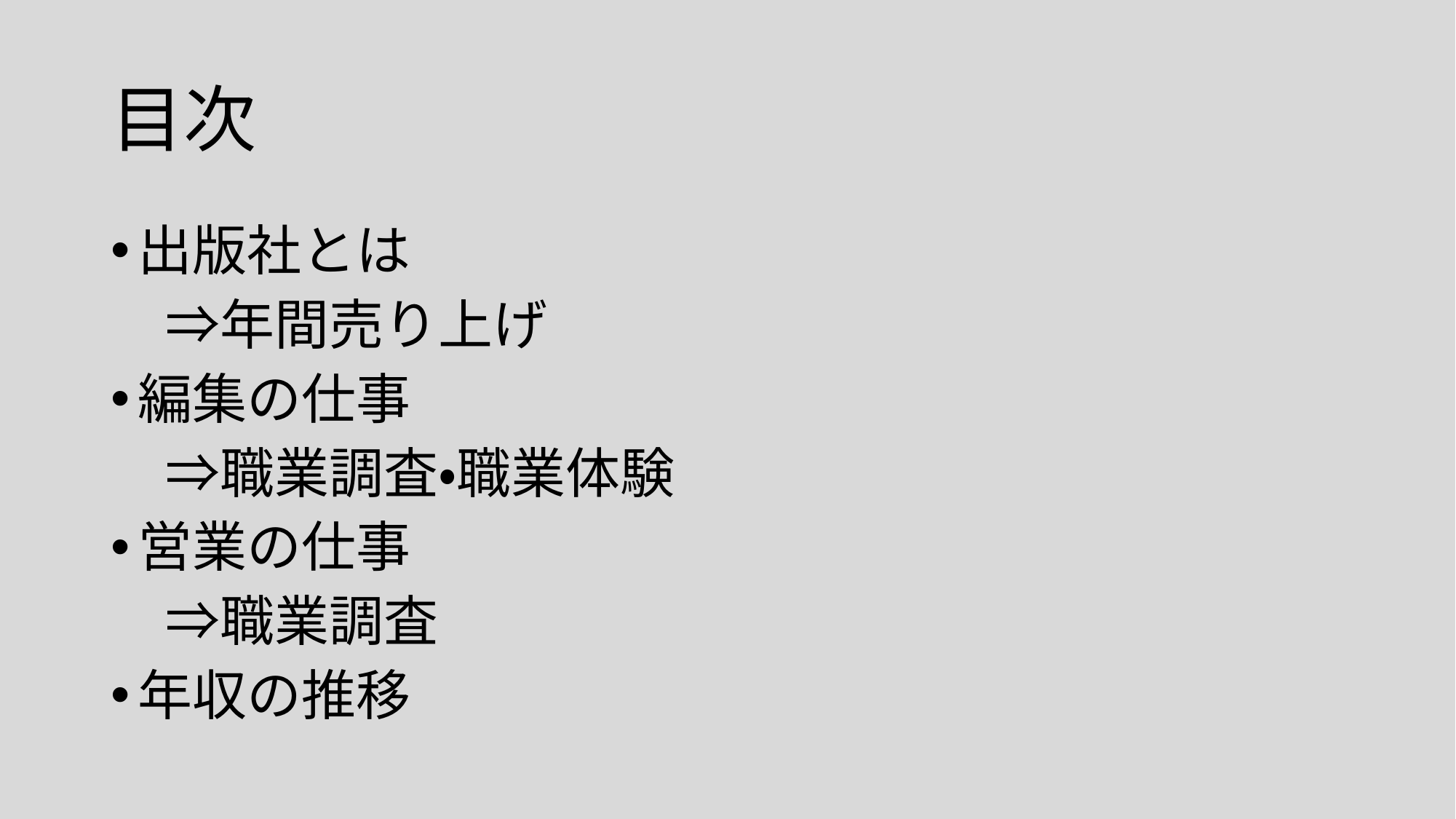

# 目次
出版社とは
　⇒年間売り上げ
編集の仕事
　⇒職業調査・職業体験
営業の仕事
　⇒職業調査
年収の推移